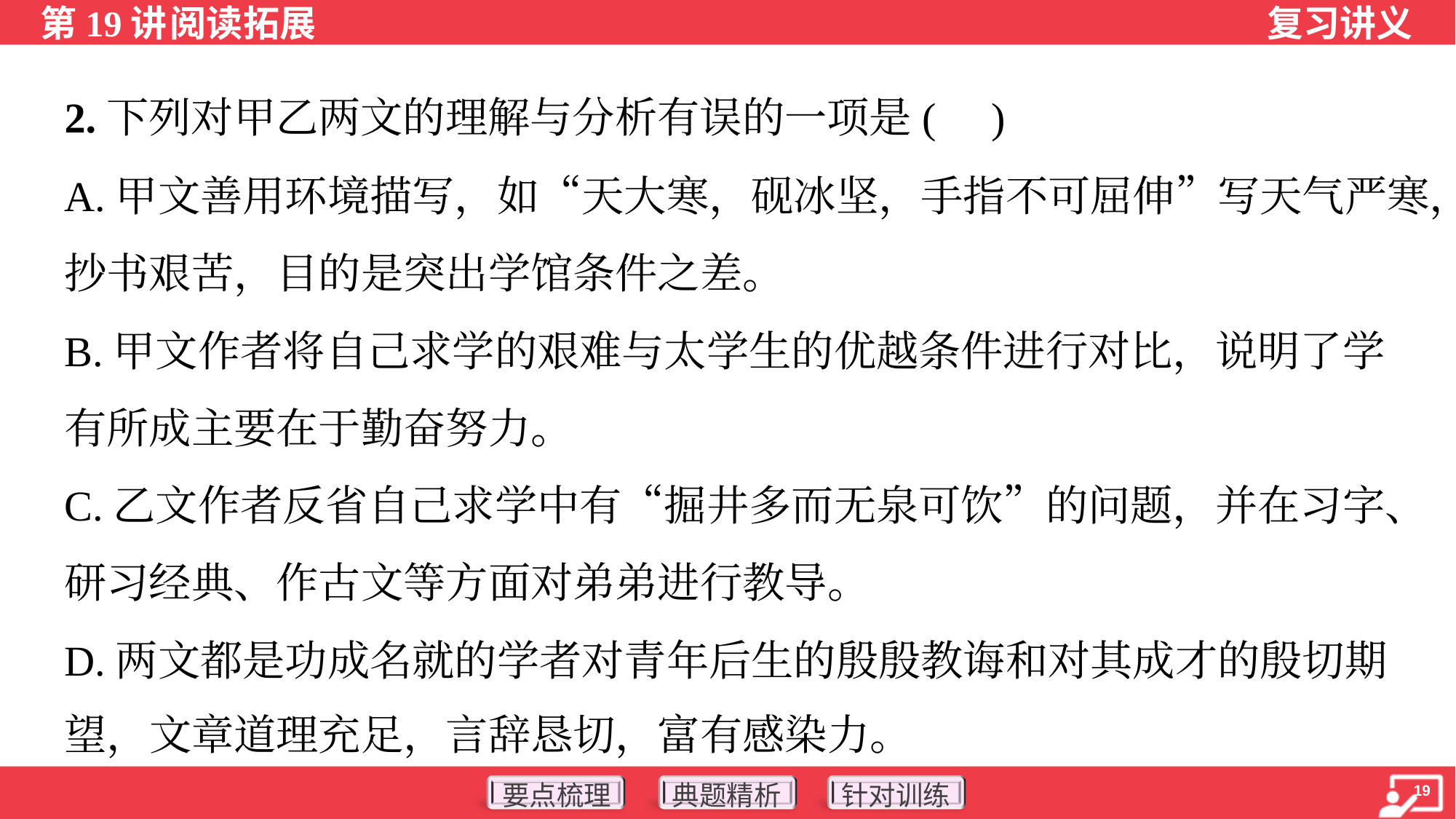

2.下列对甲乙两文的理解与分析有误的一项是(     )
A.甲文善用环境描写，如“天大寒，砚冰坚，手指不可屈伸”写天气严寒，
抄书艰苦，目的是突出学馆条件之差。
B.甲文作者将自己求学的艰难与太学生的优越条件进行对比，说明了学
有所成主要在于勤奋努力。
C.乙文作者反省自己求学中有“掘井多而无泉可饮”的问题，并在习字、
研习经典、作古文等方面对弟弟进行教导。
D.两文都是功成名就的学者对青年后生的殷殷教诲和对其成才的殷切期
望，文章道理充足，言辞恳切，富有感染力。